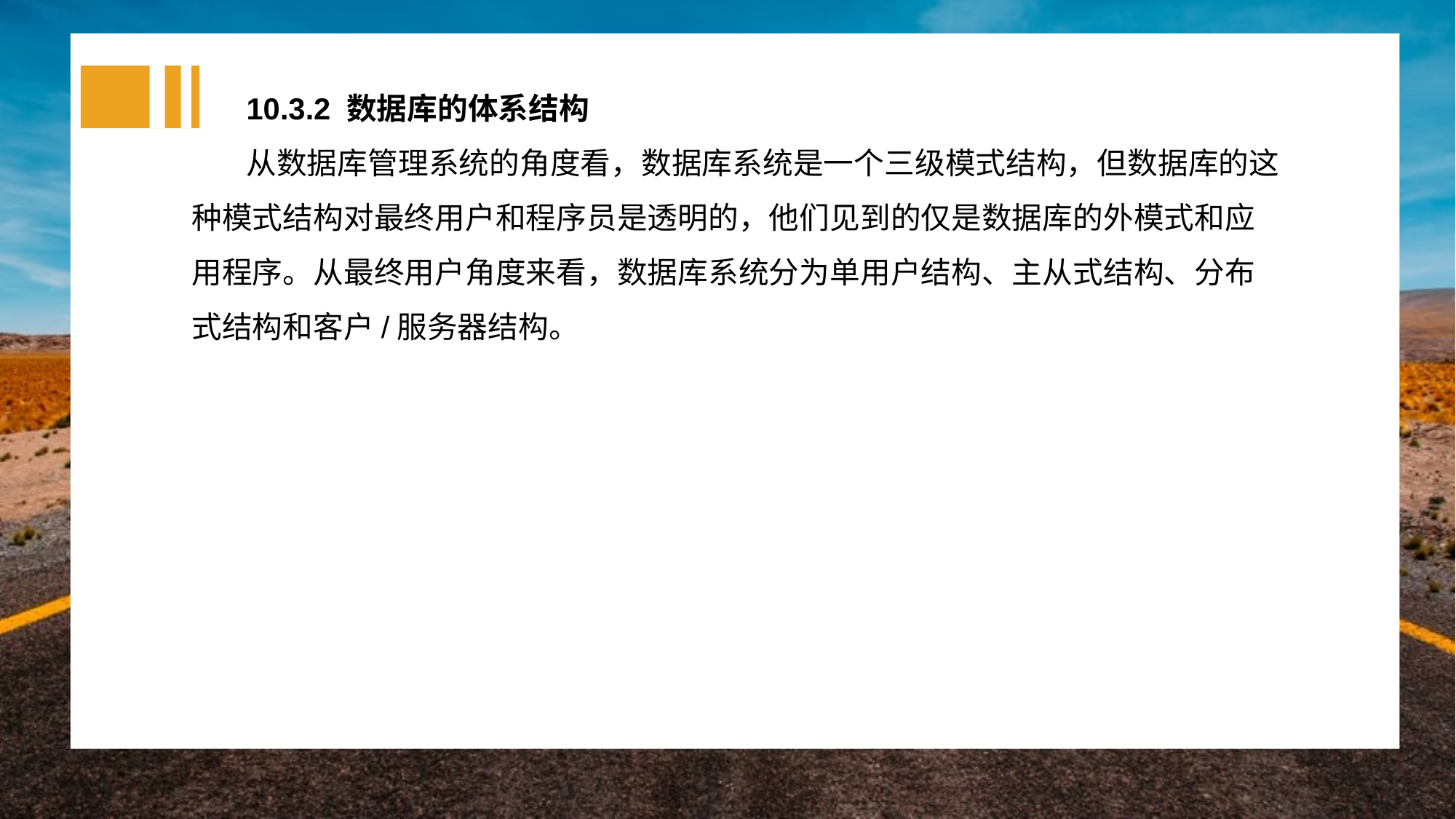

10.3.2 数据库的体系结构
从数据库管理系统的角度看，数据库系统是一个三级模式结构，但数据库的这种模式结构对最终用户和程序员是透明的，他们见到的仅是数据库的外模式和应用程序。从最终用户角度来看，数据库系统分为单用户结构、主从式结构、分布式结构和客户/服务器结构。